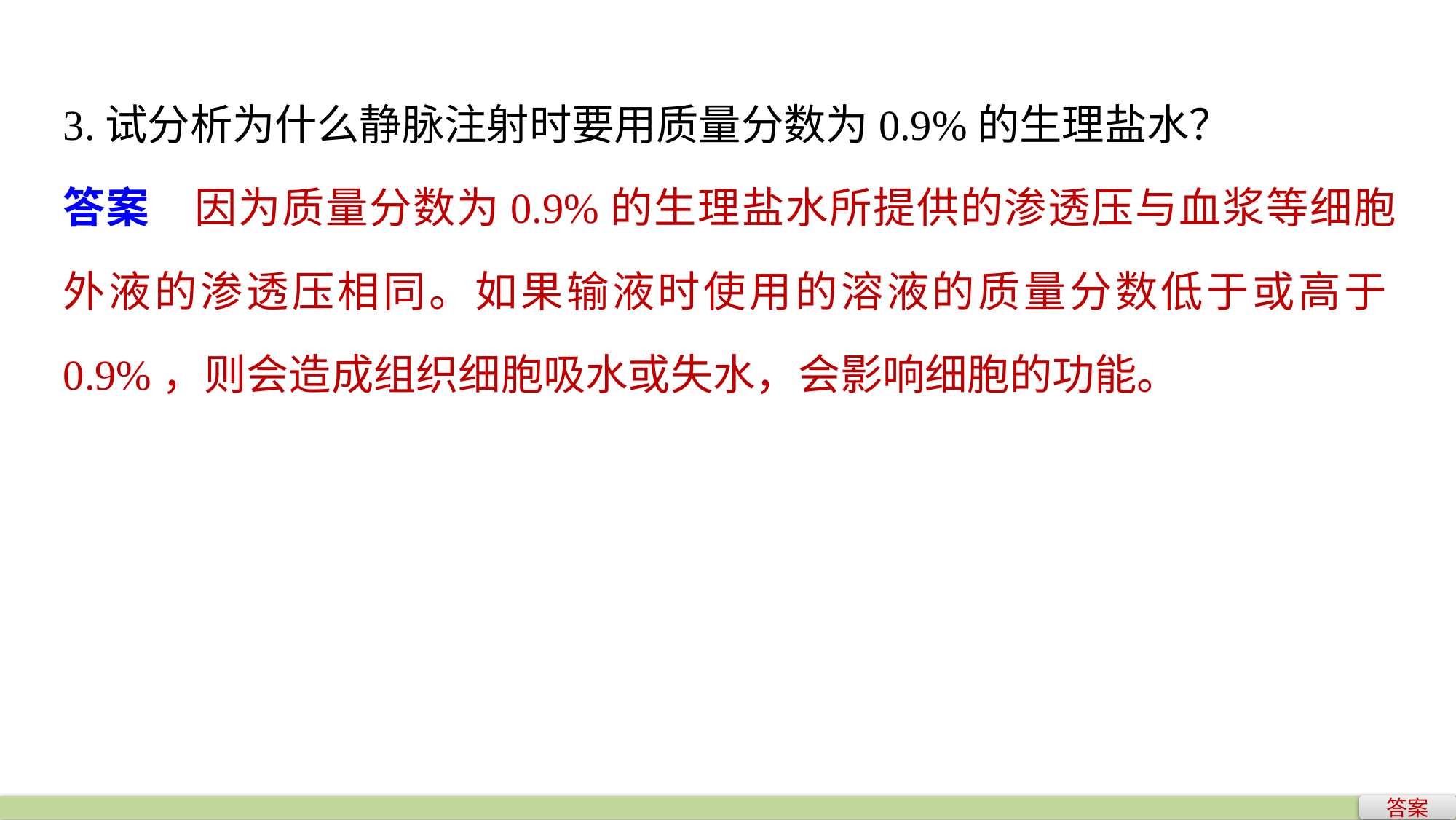

3.试分析为什么静脉注射时要用质量分数为0.9%的生理盐水？
答案　因为质量分数为0.9%的生理盐水所提供的渗透压与血浆等细胞外液的渗透压相同。如果输液时使用的溶液的质量分数低于或高于0.9%，则会造成组织细胞吸水或失水，会影响细胞的功能。
答案